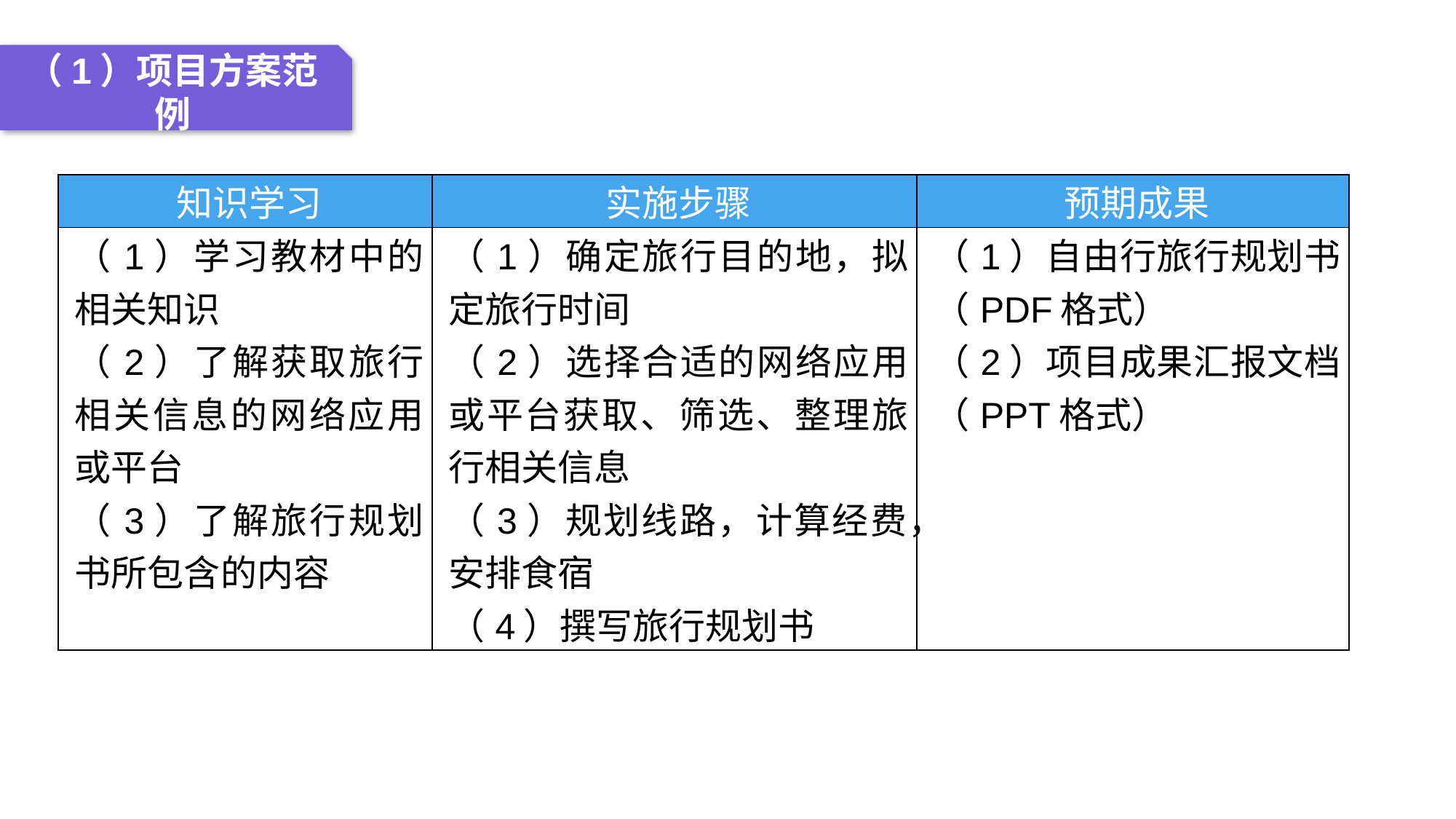

04 名词解释
01 准备过程
02 整体结构
03 重点说明
（1）项目方案范例
| 知识学习 | 实施步骤 | 预期成果 |
| --- | --- | --- |
| （1）学习教材中的相关知识 （2）了解获取旅行相关信息的网络应用或平台 （3）了解旅行规划书所包含的内容 | （1）确定旅行目的地，拟定旅行时间 （2）选择合适的网络应用或平台获取、筛选、整理旅行相关信息 （3）规划线路，计算经费，安排食宿 （4）撰写旅行规划书 | （1）自由行旅行规划书（PDF格式） （2）项目成果汇报文档（PPT格式） |